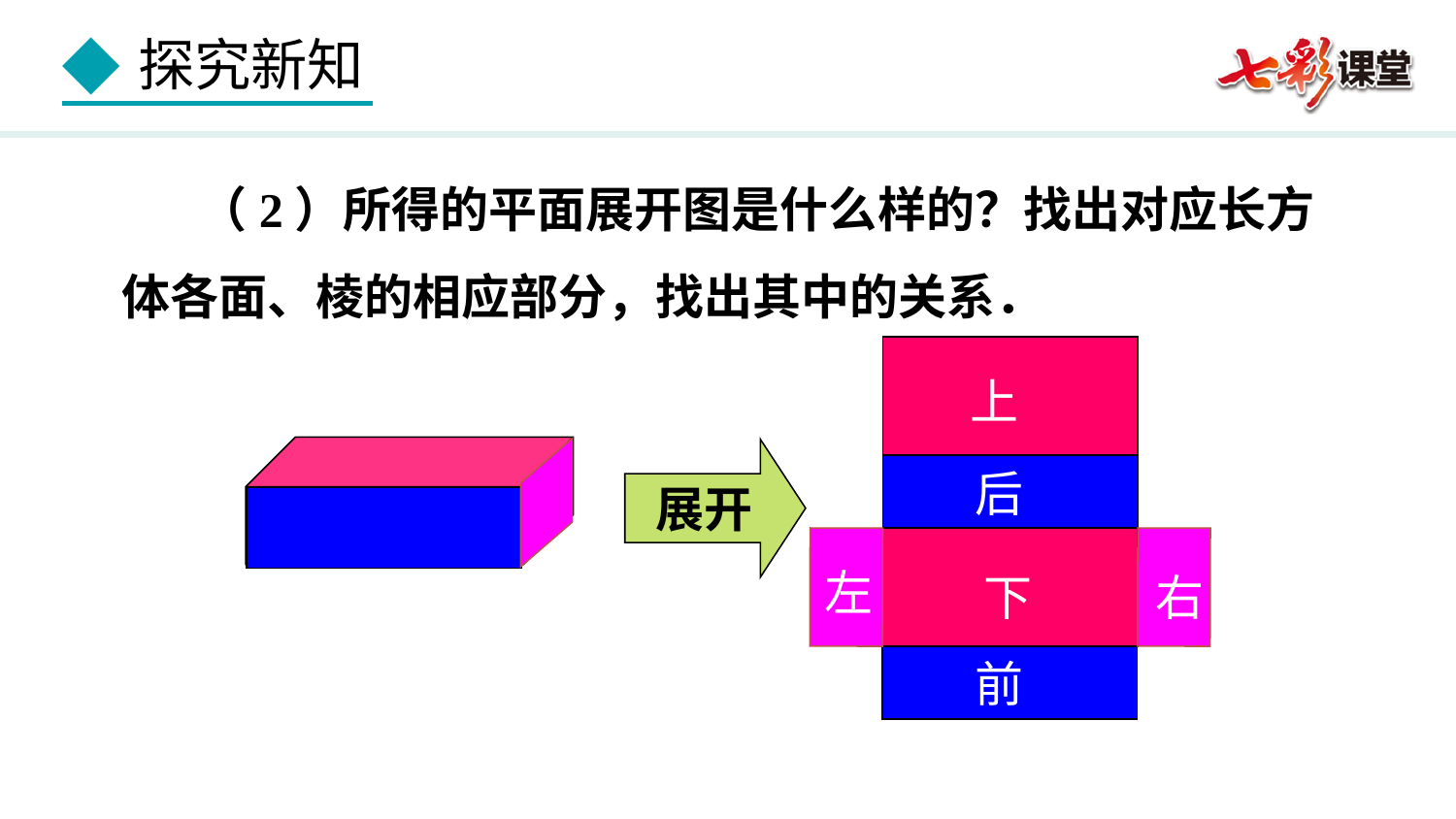

（2）所得的平面展开图是什么样的？找出对应长方体各面、棱的相应部分，找出其中的关系．

上

展开

后

左
下
右

前